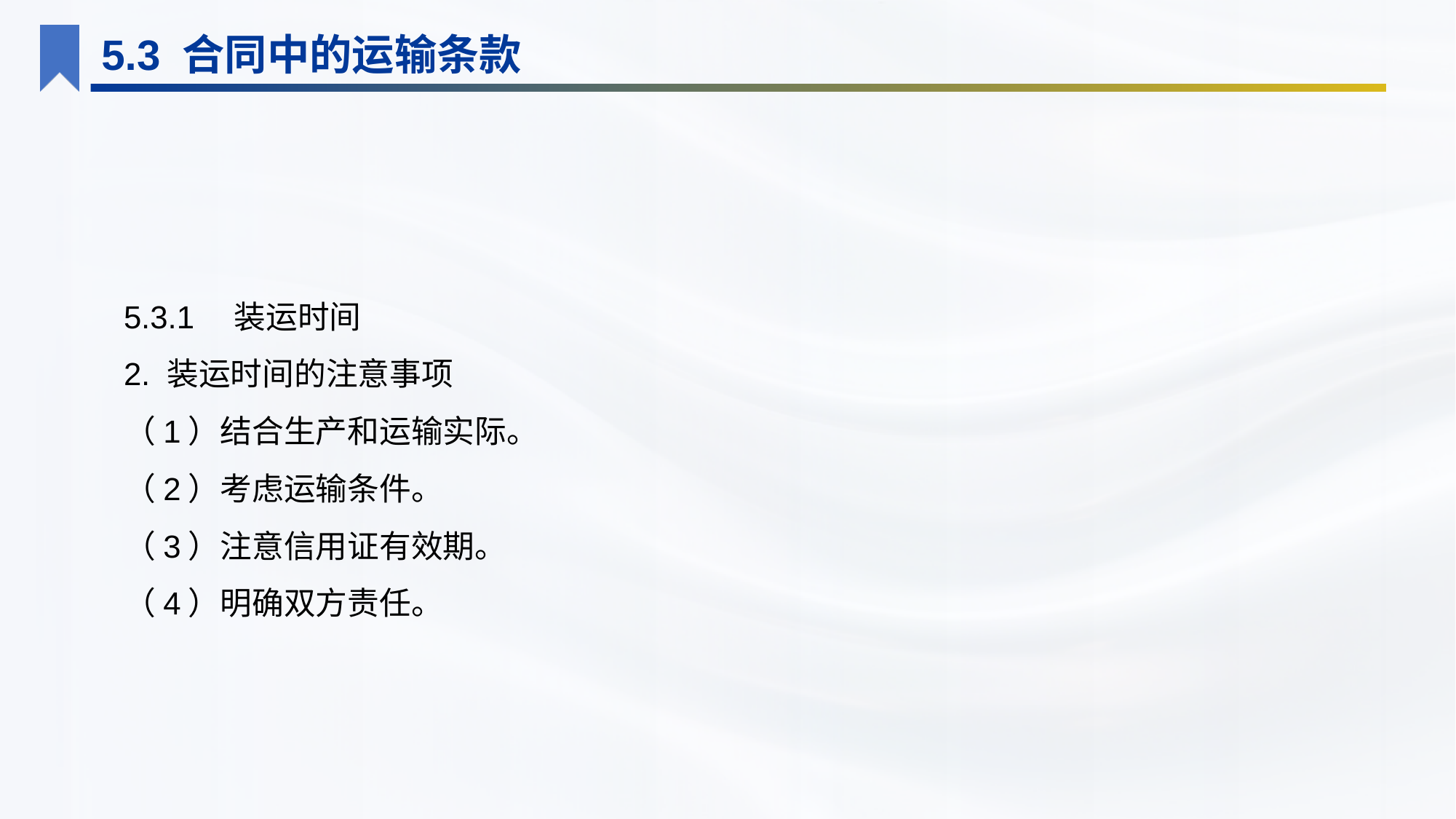

5.3 合同中的运输条款
5.3.1　装运时间
2. 装运时间的注意事项
（1）结合生产和运输实际。
（2）考虑运输条件。
（3）注意信用证有效期。
（4）明确双方责任。